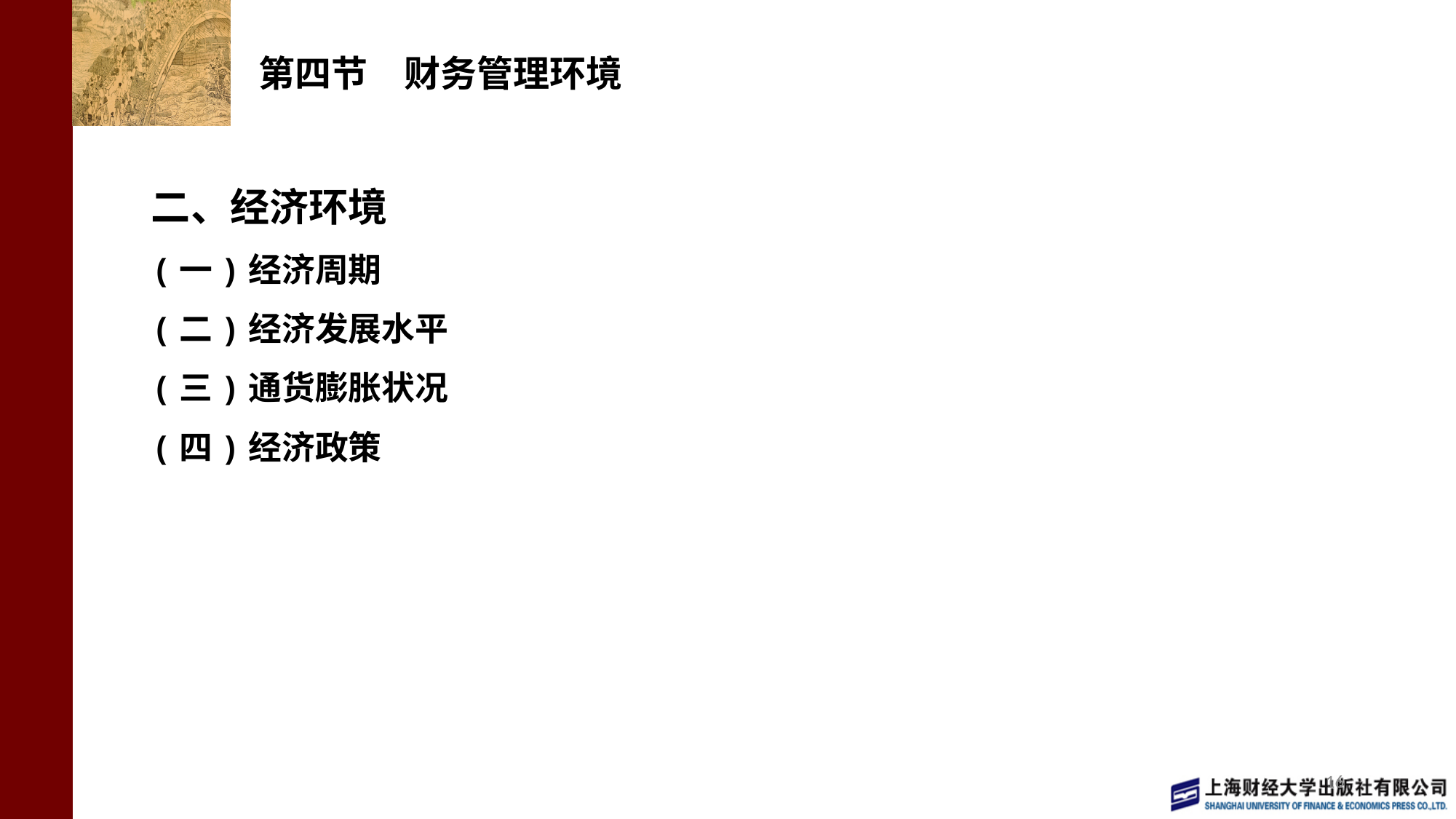

# 第四节　财务管理环境
二、经济环境
(一)经济周期
(二)经济发展水平
(三)通货膨胀状况
(四)经济政策

16